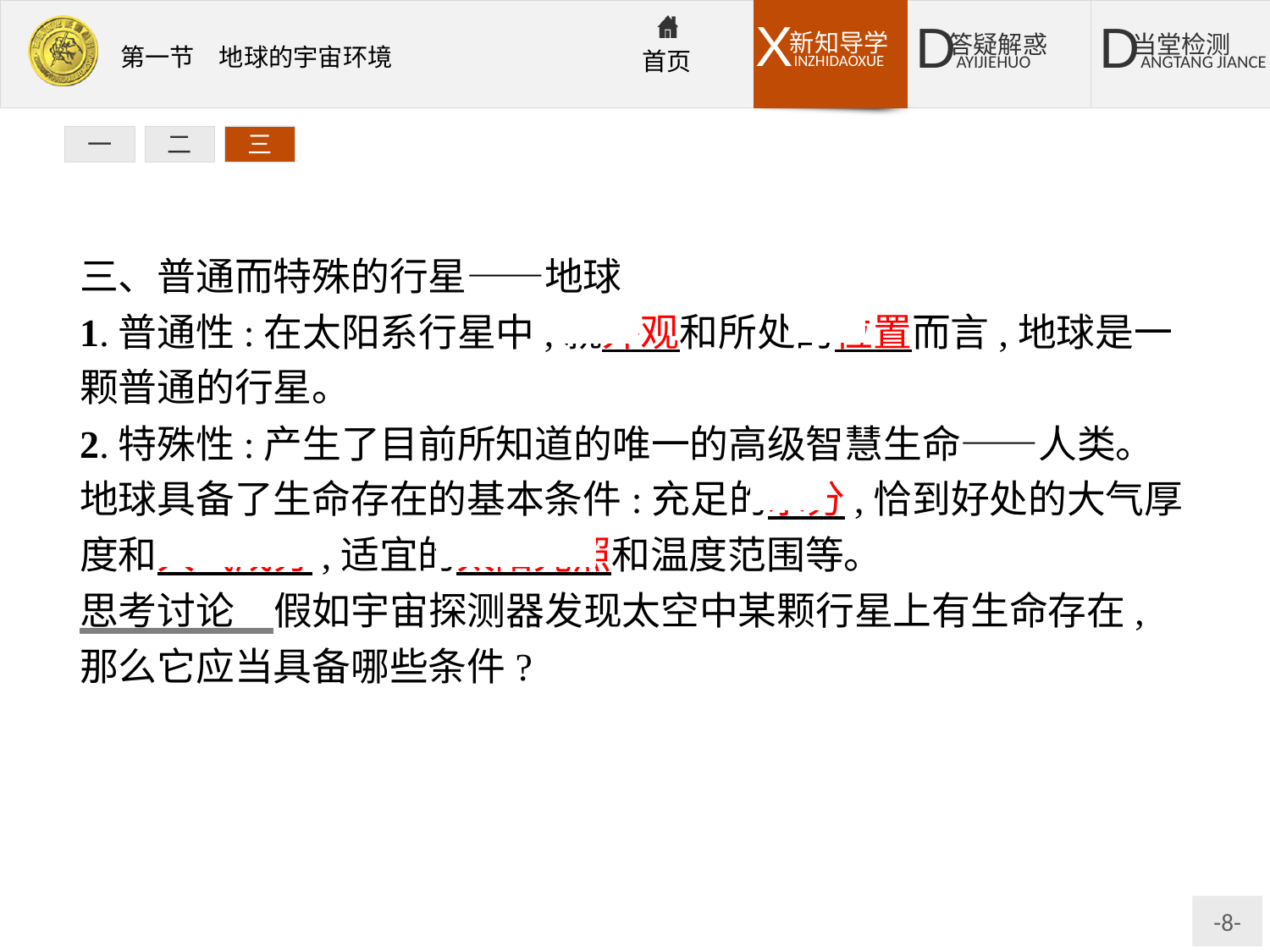

一
二
三
三、普通而特殊的行星——地球
1.普通性:在太阳系行星中,就外观和所处的位置而言,地球是一颗普通的行星。
2.特殊性:产生了目前所知道的唯一的高级智慧生命——人类。
地球具备了生命存在的基本条件:充足的水分,恰到好处的大气厚度和大气成分,适宜的太阳光照和温度范围等。
思考讨论　假如宇宙探测器发现太空中某颗行星上有生命存在,那么它应当具备哪些条件?
提示:安全的宇宙环境、适宜生物生存的温度条件、适宜生物呼吸的大气和液态水。